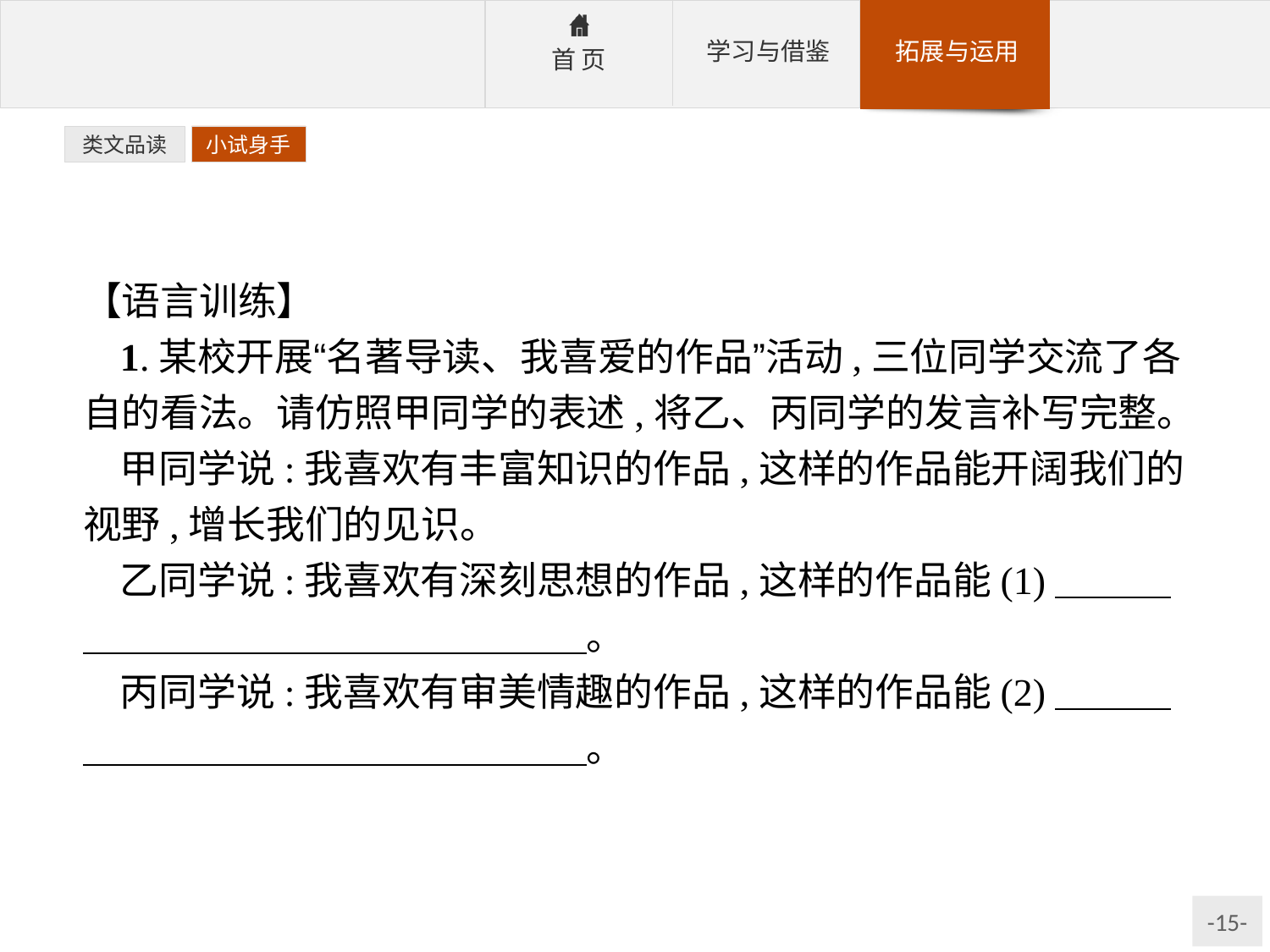

类文品读
小试身手
【语言训练】
1.某校开展“名著导读、我喜爱的作品”活动,三位同学交流了各自的看法。请仿照甲同学的表述,将乙、丙同学的发言补写完整。
甲同学说:我喜欢有丰富知识的作品,这样的作品能开阔我们的视野,增长我们的见识。
乙同学说:我喜欢有深刻思想的作品,这样的作品能(1)　　　　　　　　　　　　　　　　。
丙同学说:我喜欢有审美情趣的作品,这样的作品能(2)　　　　　　　　　　　　　　　　。